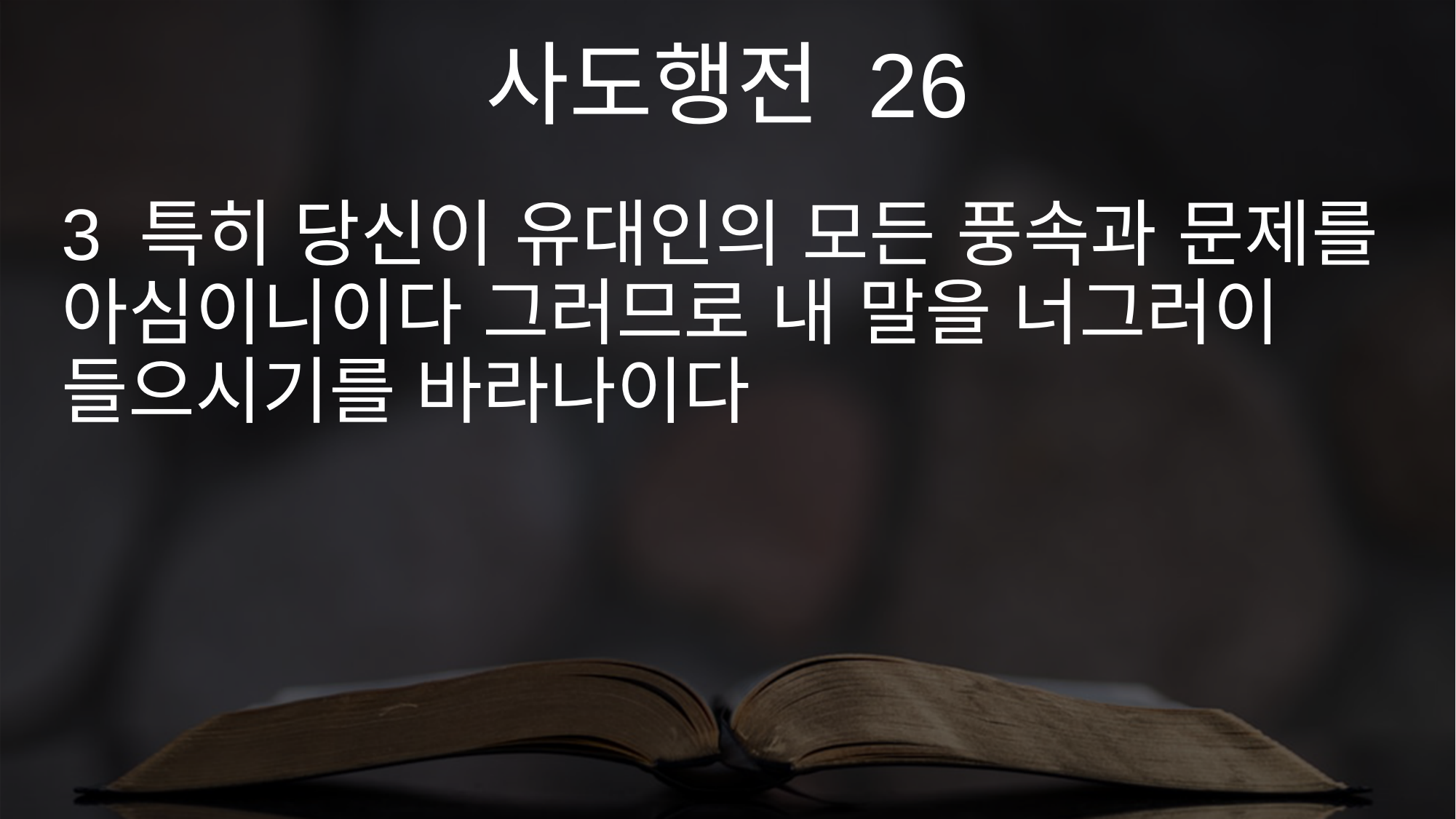

사도행전 26
3 특히 당신이 유대인의 모든 풍속과 문제를 아심이니이다 그러므로 내 말을 너그러이 들으시기를 바라나이다